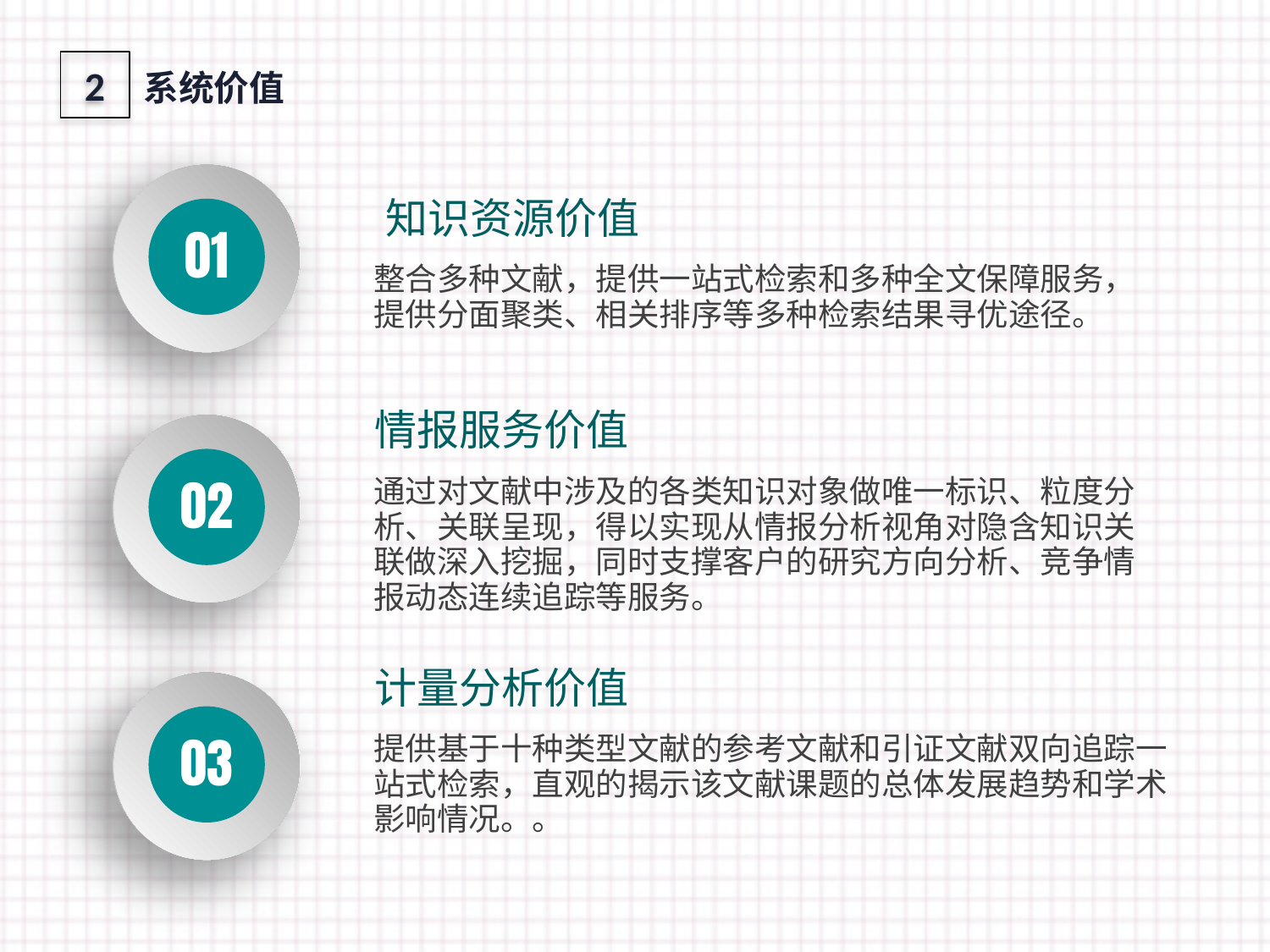

2
系统价值

知识资源价值
01
整合多种文献，提供一站式检索和多种全文保障服务，提供分面聚类、相关排序等多种检索结果寻优途径。
情报服务价值

02
通过对文献中涉及的各类知识对象做唯一标识、粒度分析、关联呈现，得以实现从情报分析视角对隐含知识关联做深入挖掘，同时支撑客户的研究方向分析、竞争情报动态连续追踪等服务。
计量分析价值

03
提供基于十种类型文献的参考文献和引证文献双向追踪一站式检索，直观的揭示该文献课题的总体发展趋势和学术影响情况。。